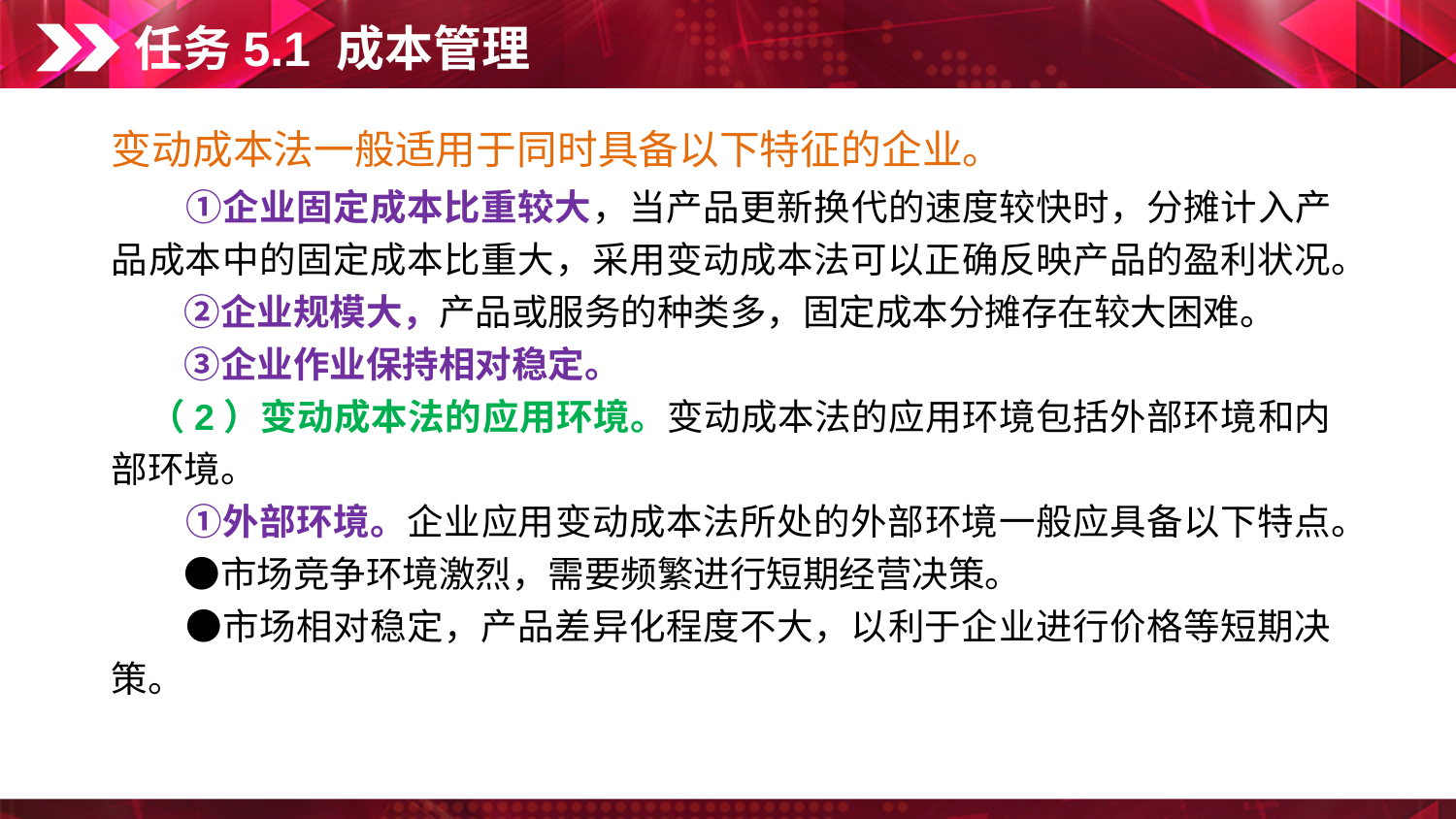

任务5.1 成本管理

变动成本法一般适用于同时具备以下特征的企业。
　　①企业固定成本比重较大，当产品更新换代的速度较快时，分摊计入产品成本中的固定成本比重大，采用变动成本法可以正确反映产品的盈利状况。
　　②企业规模大，产品或服务的种类多，固定成本分摊存在较大困难。
　　③企业作业保持相对稳定。
　（2）变动成本法的应用环境。变动成本法的应用环境包括外部环境和内部环境。
　　①外部环境。企业应用变动成本法所处的外部环境一般应具备以下特点。
　　●市场竞争环境激烈，需要频繁进行短期经营决策。
　　●市场相对稳定，产品差异化程度不大，以利于企业进行价格等短期决策。